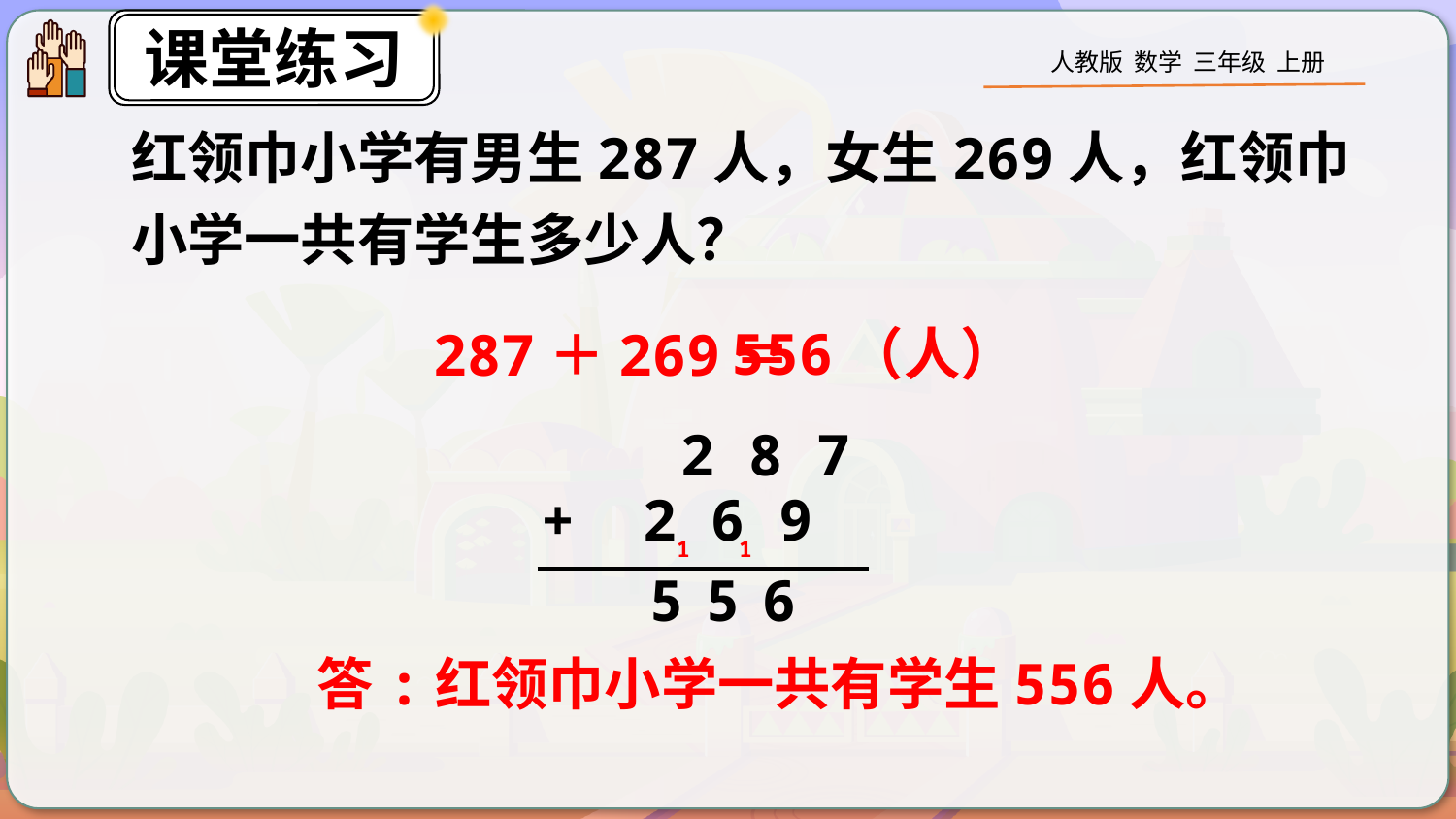

红领巾小学有男生287人，女生269人，红领巾小学一共有学生多少人？
556（人）
287＋269＝
      2 8 7
+  2 6 9
1
1
5
5
6
答:红领巾小学一共有学生556人。